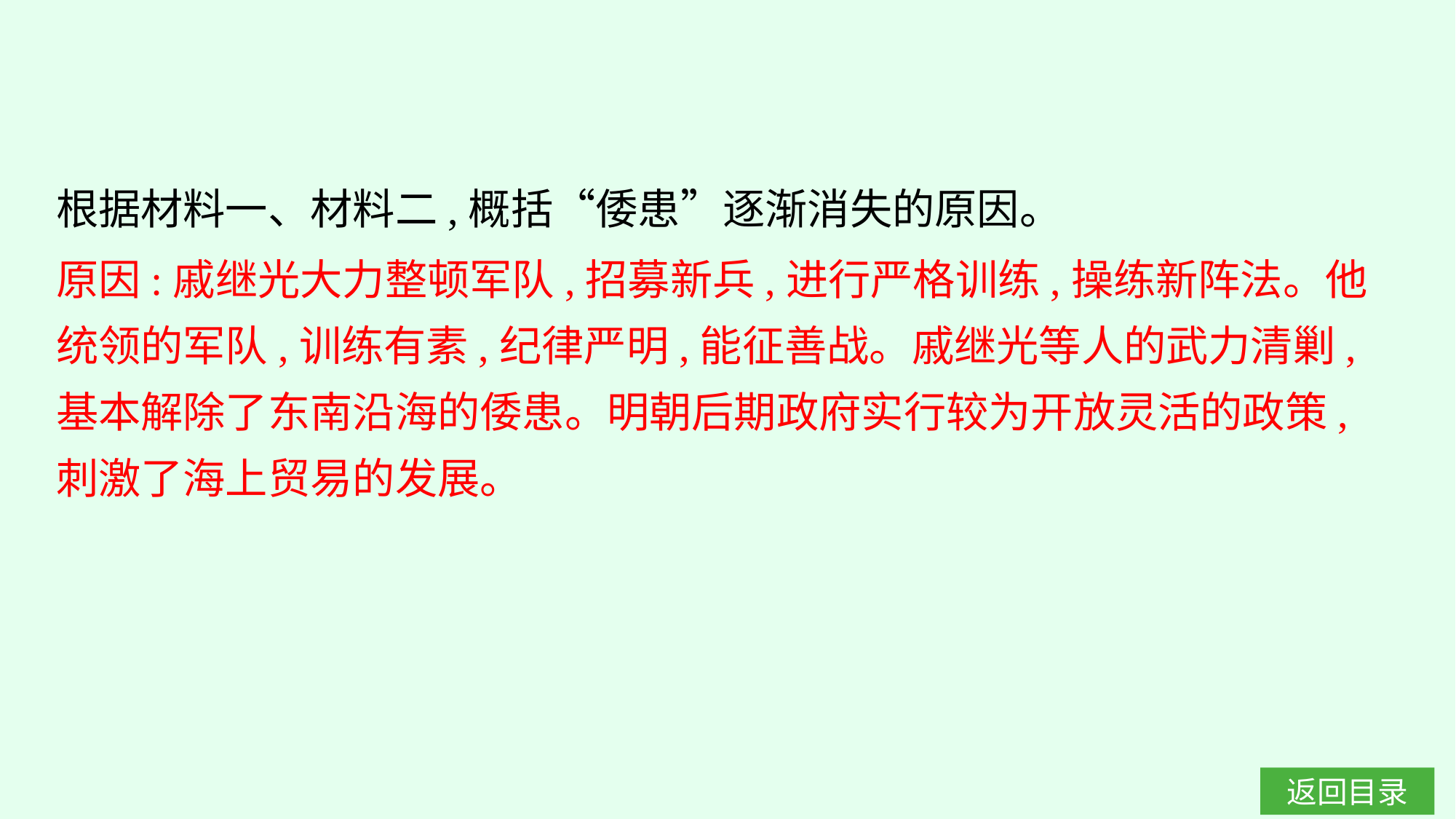

根据材料一、材料二,概括“倭患”逐渐消失的原因。
原因:戚继光大力整顿军队,招募新兵,进行严格训练,操练新阵法。他统领的军队,训练有素,纪律严明,能征善战。戚继光等人的武力清剿,基本解除了东南沿海的倭患。明朝后期政府实行较为开放灵活的政策,刺激了海上贸易的发展。